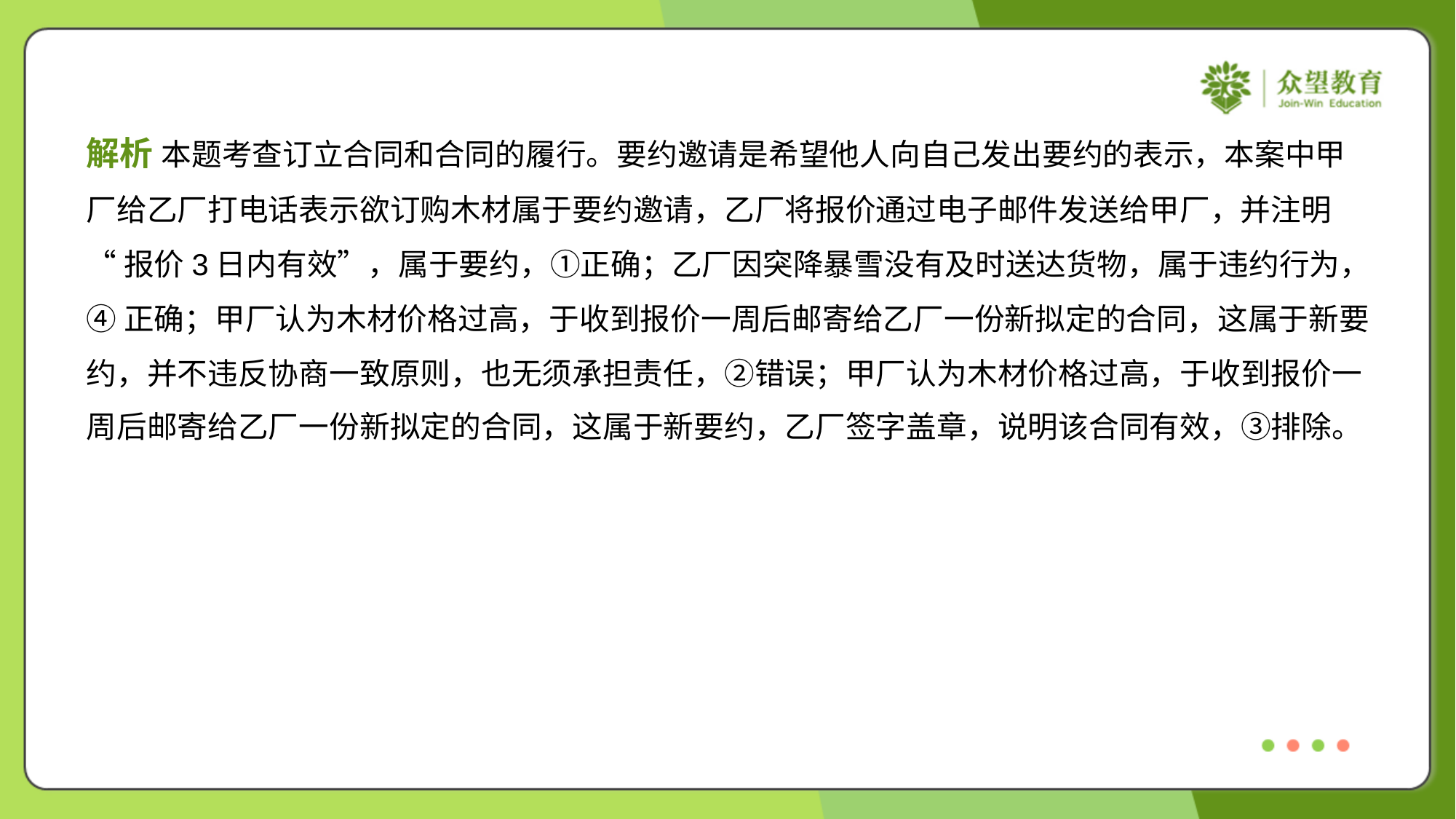

解析 本题考查订立合同和合同的履行。要约邀请是希望他人向自己发出要约的表示，本案中甲
厂给乙厂打电话表示欲订购木材属于要约邀请，乙厂将报价通过电子邮件发送给甲厂，并注明
“报价3日内有效”，属于要约，①正确；乙厂因突降暴雪没有及时送达货物，属于违约行为，
④正确；甲厂认为木材价格过高，于收到报价一周后邮寄给乙厂一份新拟定的合同，这属于新要
约，并不违反协商一致原则，也无须承担责任，②错误；甲厂认为木材价格过高，于收到报价一
周后邮寄给乙厂一份新拟定的合同，这属于新要约，乙厂签字盖章，说明该合同有效，③排除。